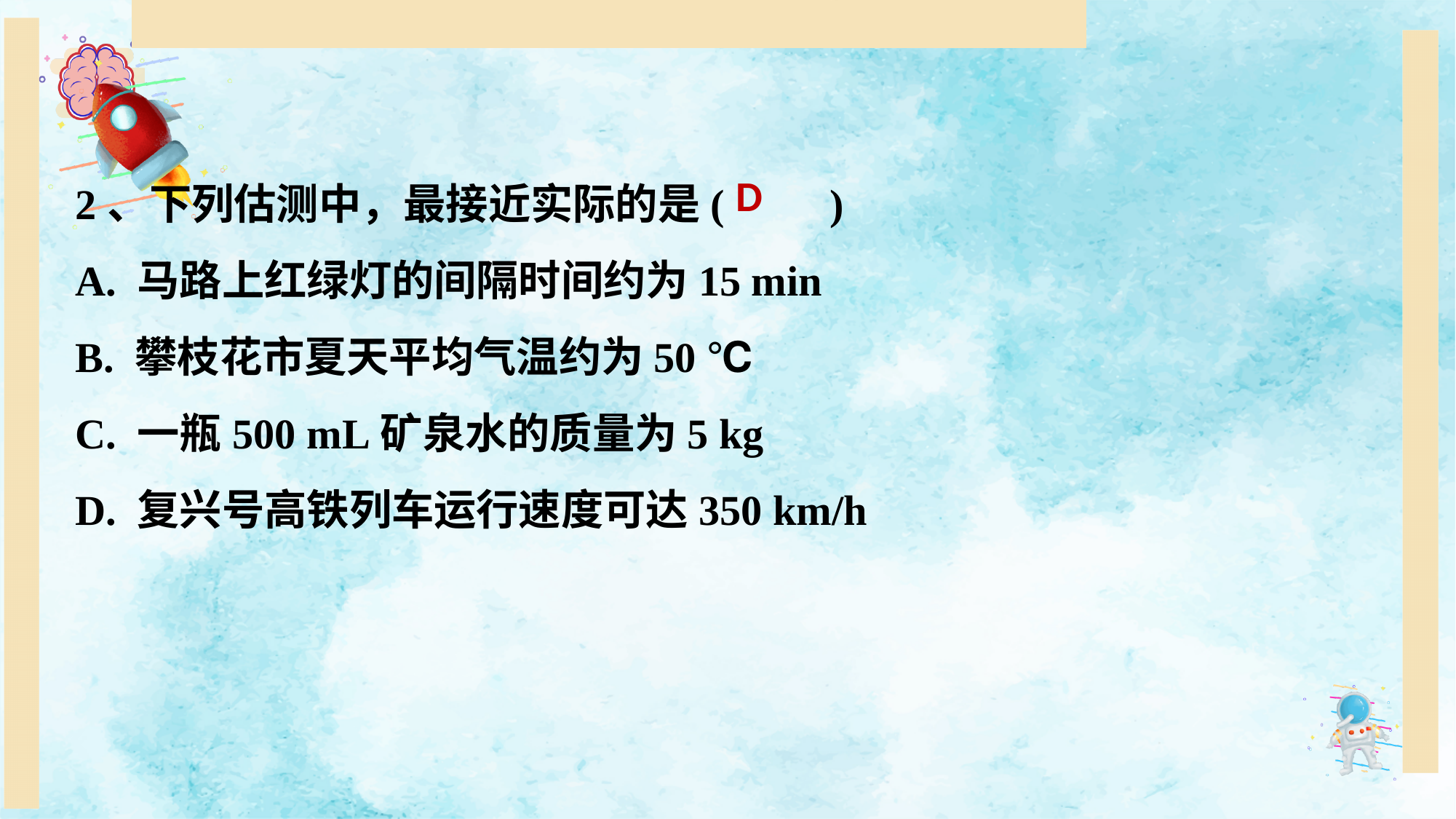

2、下列估测中，最接近实际的是(　　)
A. 马路上红绿灯的间隔时间约为15 min
B. 攀枝花市夏天平均气温约为50 ℃
C. 一瓶500 mL矿泉水的质量为5 kg
D. 复兴号高铁列车运行速度可达350 km/h
D